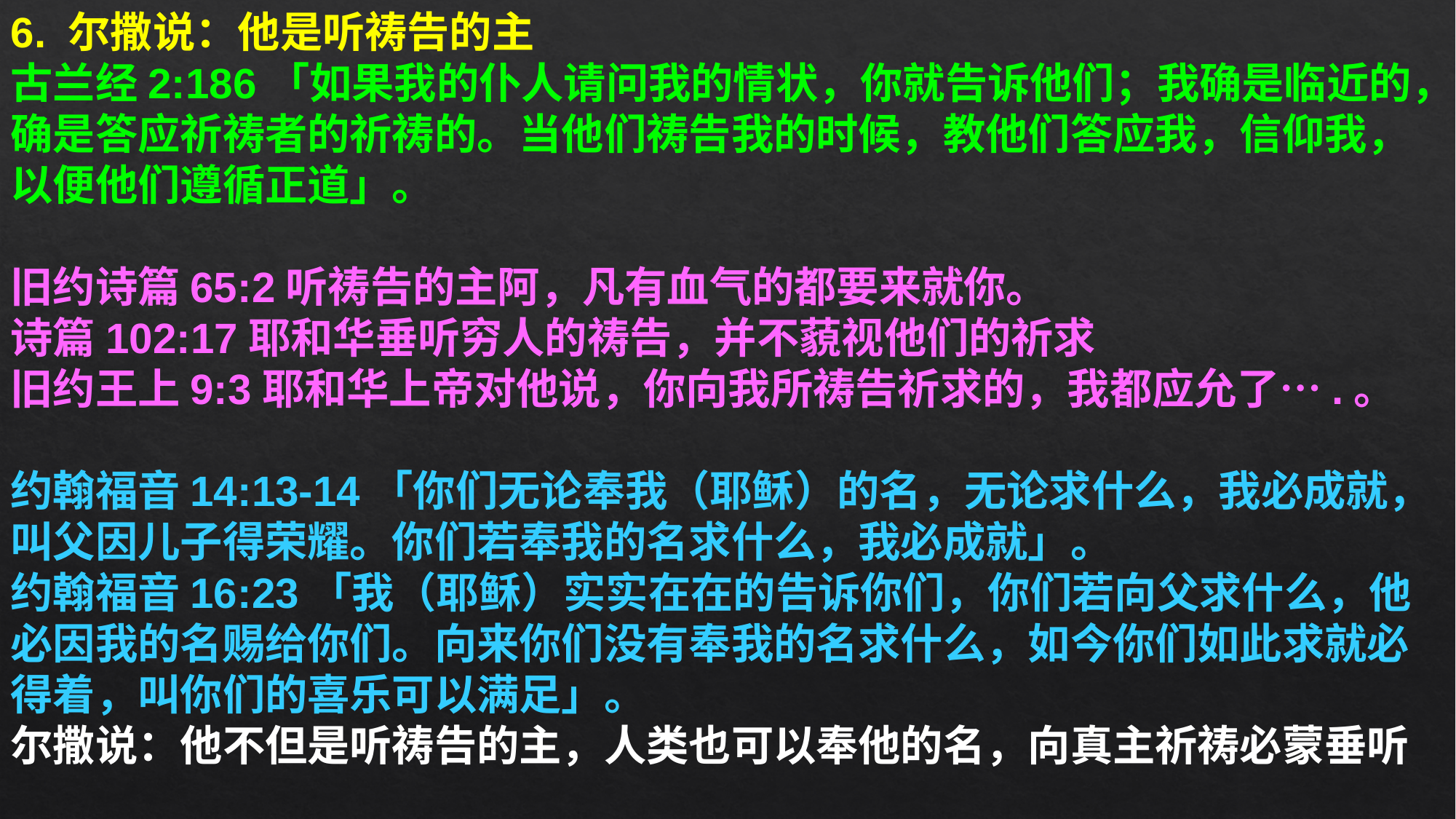

6. 尔撒说：他是听祷告的主
古兰经2:186「如果我的仆人请问我的情状，你就告诉他们；我确是临近的，确是答应祈祷者的祈祷的。当他们祷告我的时候，教他们答应我，信仰我，以便他们遵循正道」。

旧约诗篇65:2听祷告的主阿，凡有血气的都要来就你。
诗篇102:17耶和华垂听穷人的祷告，并不藐视他们的祈求
旧约王上9:3耶和华上帝对他说，你向我所祷告祈求的，我都应允了….。

约翰福音14:13-14「你们无论奉我（耶稣）的名，无论求什么，我必成就，叫父因儿子得荣耀。你们若奉我的名求什么，我必成就」。
约翰福音16:23「我（耶稣）实实在在的告诉你们，你们若向父求什么，他必因我的名赐给你们。向来你们没有奉我的名求什么，如今你们如此求就必得着，叫你们的喜乐可以满足」。
尔撒说：他不但是听祷告的主，人类也可以奉他的名，向真主祈祷必蒙垂听